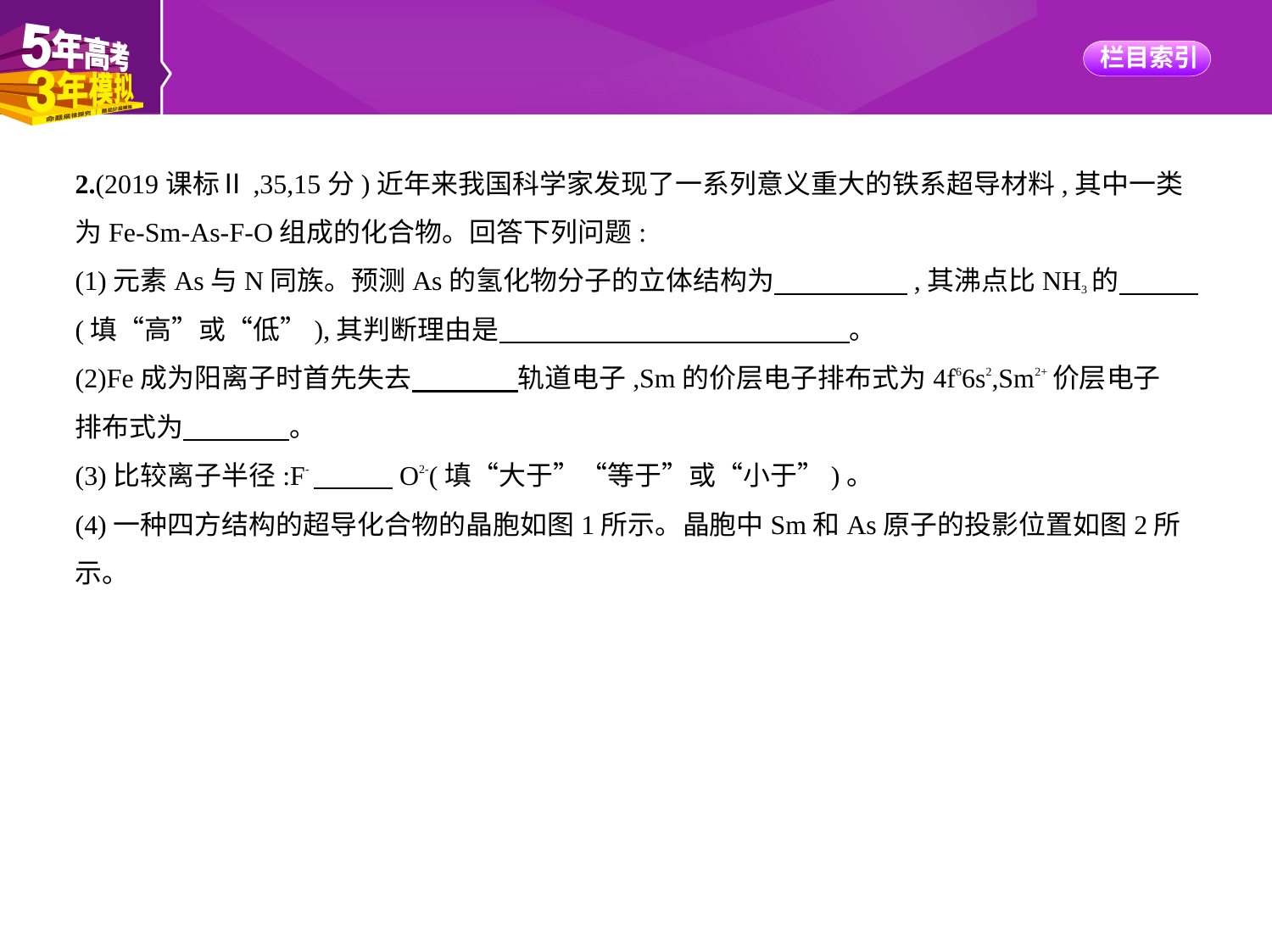

2.(2019课标Ⅱ,35,15分)近年来我国科学家发现了一系列意义重大的铁系超导材料,其中一类
为Fe-Sm-As-F-O组成的化合物。回答下列问题:
(1)元素As与N同族。预测As的氢化物分子的立体结构为　　　　    ,其沸点比NH3的　　    
(填“高”或“低”),其判断理由是　　　　　　　　　　　　    。
(2)Fe成为阳离子时首先失去　　　    轨道电子,Sm的价层电子排布式为4f66s2,Sm2+价层电子
排布式为　　　    。
(3)比较离子半径:F-　　    O2-(填“大于”“等于”或“小于”)。
(4)一种四方结构的超导化合物的晶胞如图1所示。晶胞中Sm和As原子的投影位置如图2所
示。